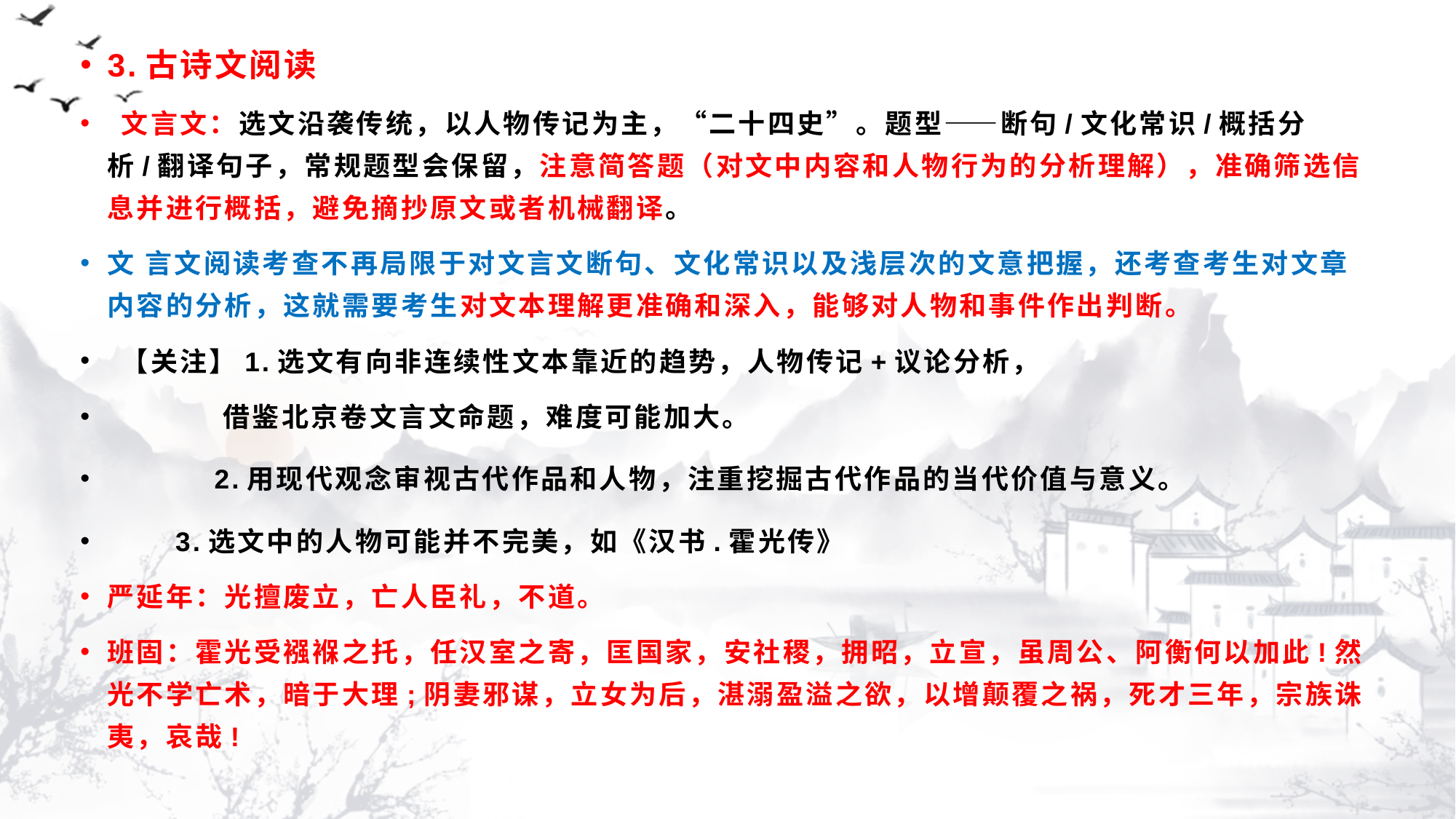

3.古诗文阅读
 文言文：选文沿袭传统，以人物传记为主，“二十四史”。题型——断句/文化常识/概括分析/翻译句子，常规题型会保留，注意简答题（对文中内容和人物行为的分析理解），准确筛选信息并进行概括，避免摘抄原文或者机械翻译。
文 言文阅读考查不再局限于对文言文断句、文化常识以及浅层次的文意把握，还考查考生对文章内容的分析，这就需要考生对文本理解更准确和深入，能够对人物和事件作出判断。
 【关注】1.选文有向非连续性文本靠近的趋势，人物传记+议论分析，
             借鉴北京卷文言文命题，难度可能加大。
           2.用现代观念审视古代作品和人物，注重挖掘古代作品的当代价值与意义。
       3.选文中的人物可能并不完美，如《汉书.霍光传》
严延年：光擅废立，亡人臣礼，不道。
班固：霍光受襁褓之托，任汉室之寄，匡国家，安社稷，拥昭，立宣，虽周公、阿衡何以加此!然光不学亡术，暗于大理;阴妻邪谋，立女为后，湛溺盈溢之欲，以增颠覆之祸，死才三年，宗族诛夷，哀哉!
#